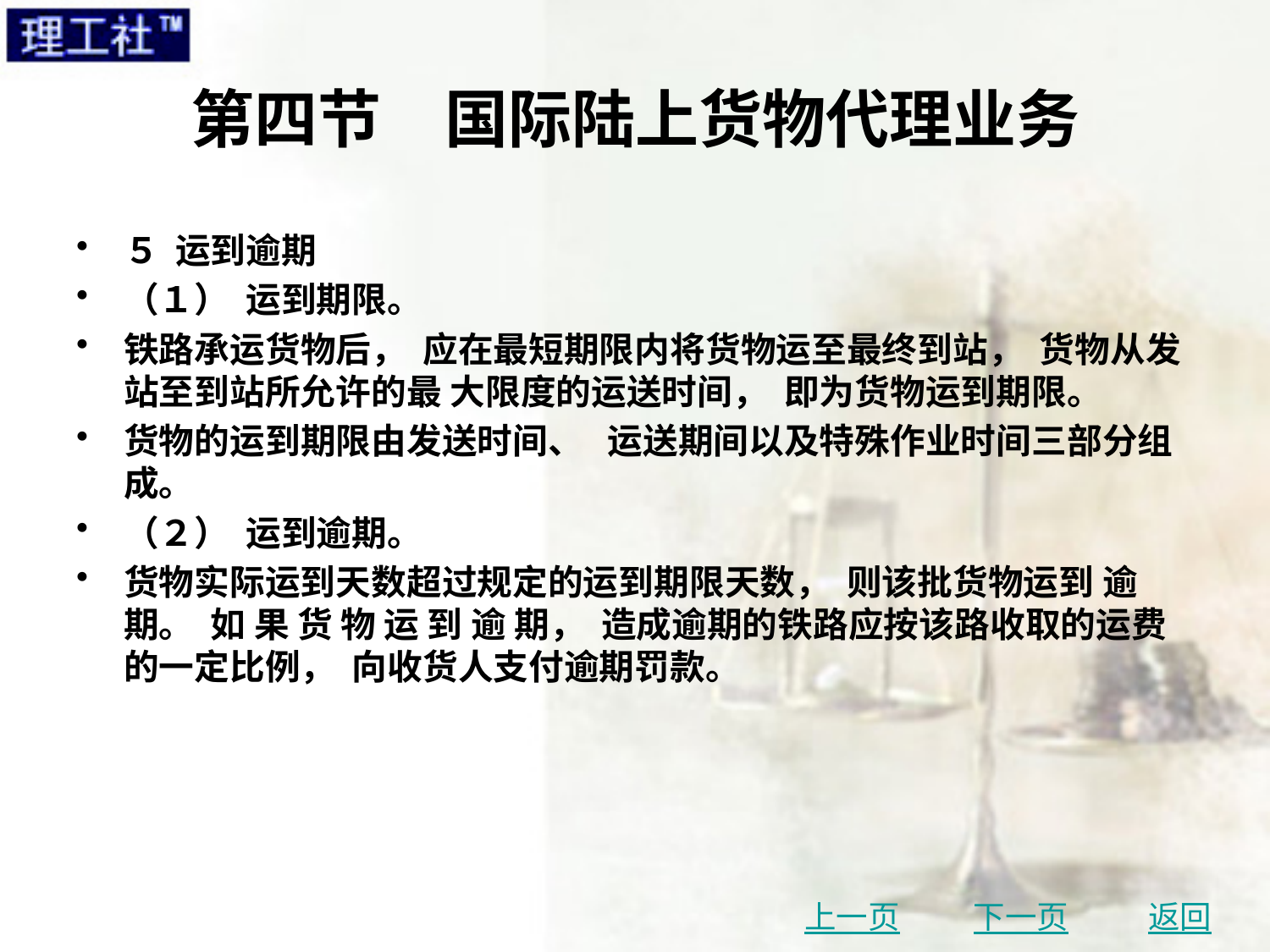

# 第四节　国际陆上货物代理业务
５  运到逾期
（１）  运到期限。
铁路承运货物后，  应在最短期限内将货物运至最终到站，  货物从发站至到站所允许的最 大限度的运送时间，  即为货物运到期限。
货物的运到期限由发送时间、   运送期间以及特殊作业时间三部分组成。
（２）  运到逾期。
货物实际运到天数超过规定的运到期限天数，  则该批货物运到 逾 期。  如 果 货 物 运 到 逾 期，  造成逾期的铁路应按该路收取的运费的一定比例，  向收货人支付逾期罚款。

上一页
下一页
返回